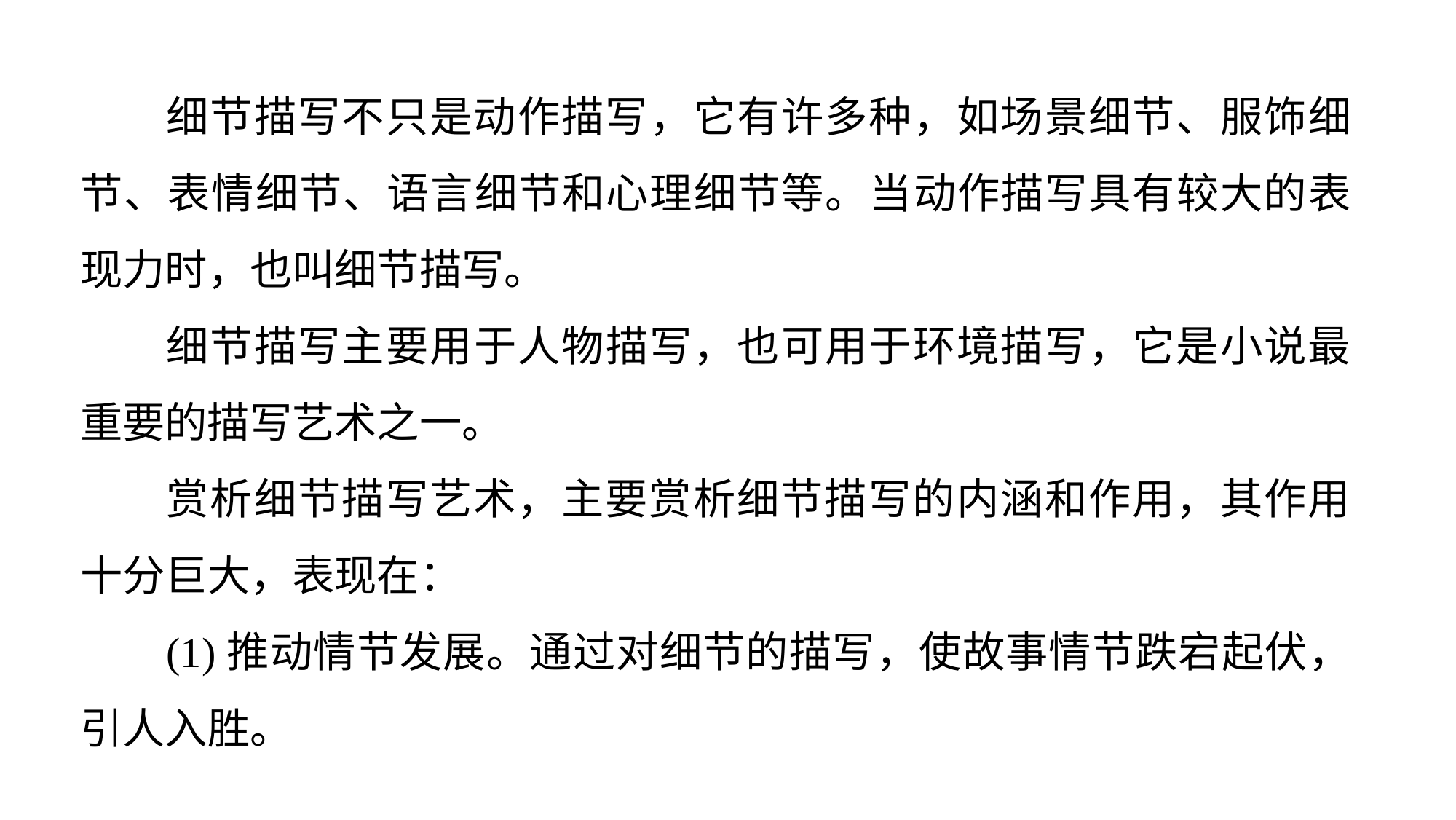

细节描写不只是动作描写，它有许多种，如场景细节、服饰细节、表情细节、语言细节和心理细节等。当动作描写具有较大的表现力时，也叫细节描写。
细节描写主要用于人物描写，也可用于环境描写，它是小说最重要的描写艺术之一。
赏析细节描写艺术，主要赏析细节描写的内涵和作用，其作用十分巨大，表现在：
(1)推动情节发展。通过对细节的描写，使故事情节跌宕起伏，引人入胜。